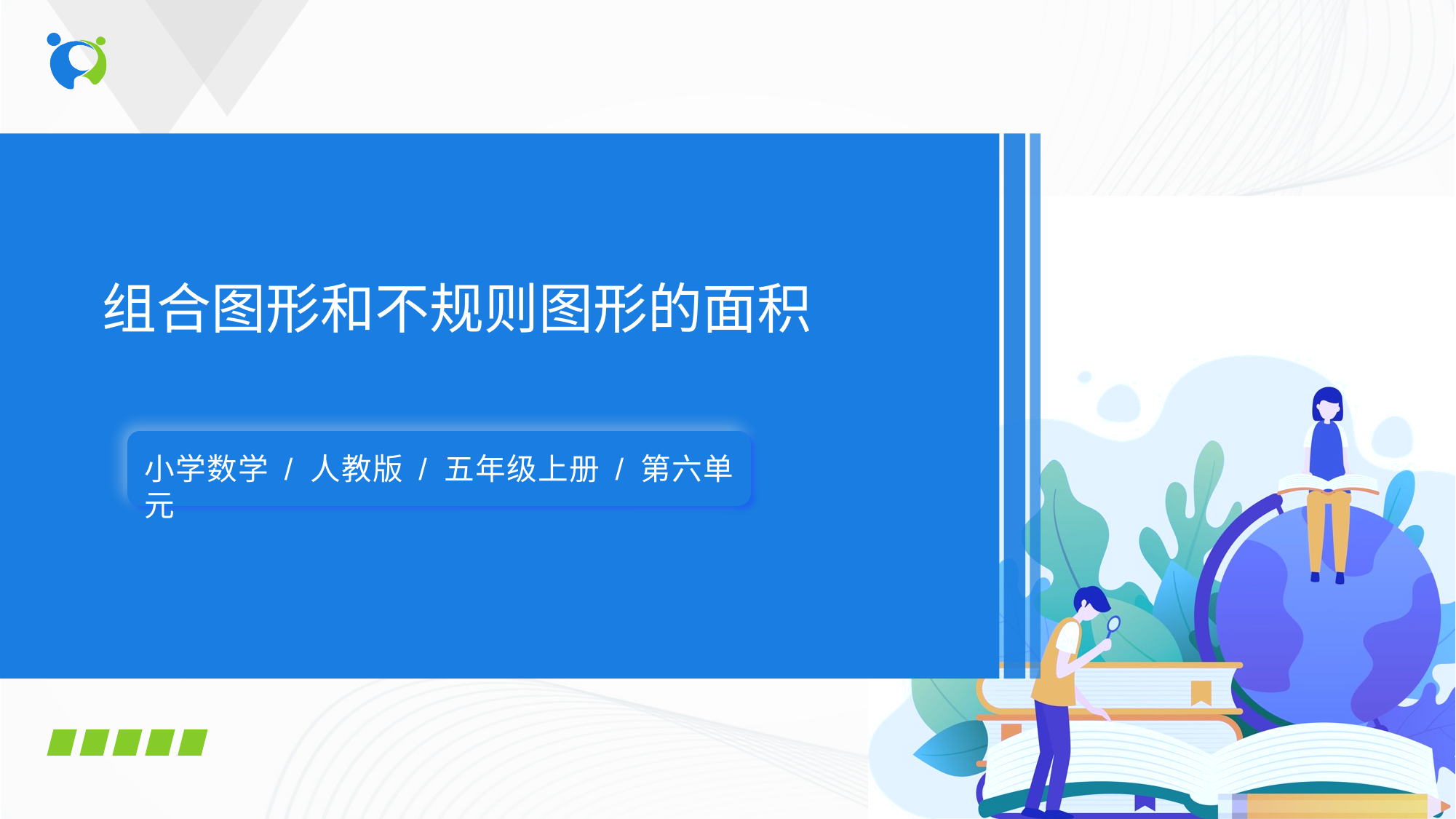

组合图形和不规则图形的面积

小学数学 / 人教版 / 五年级上册 / 第六单元